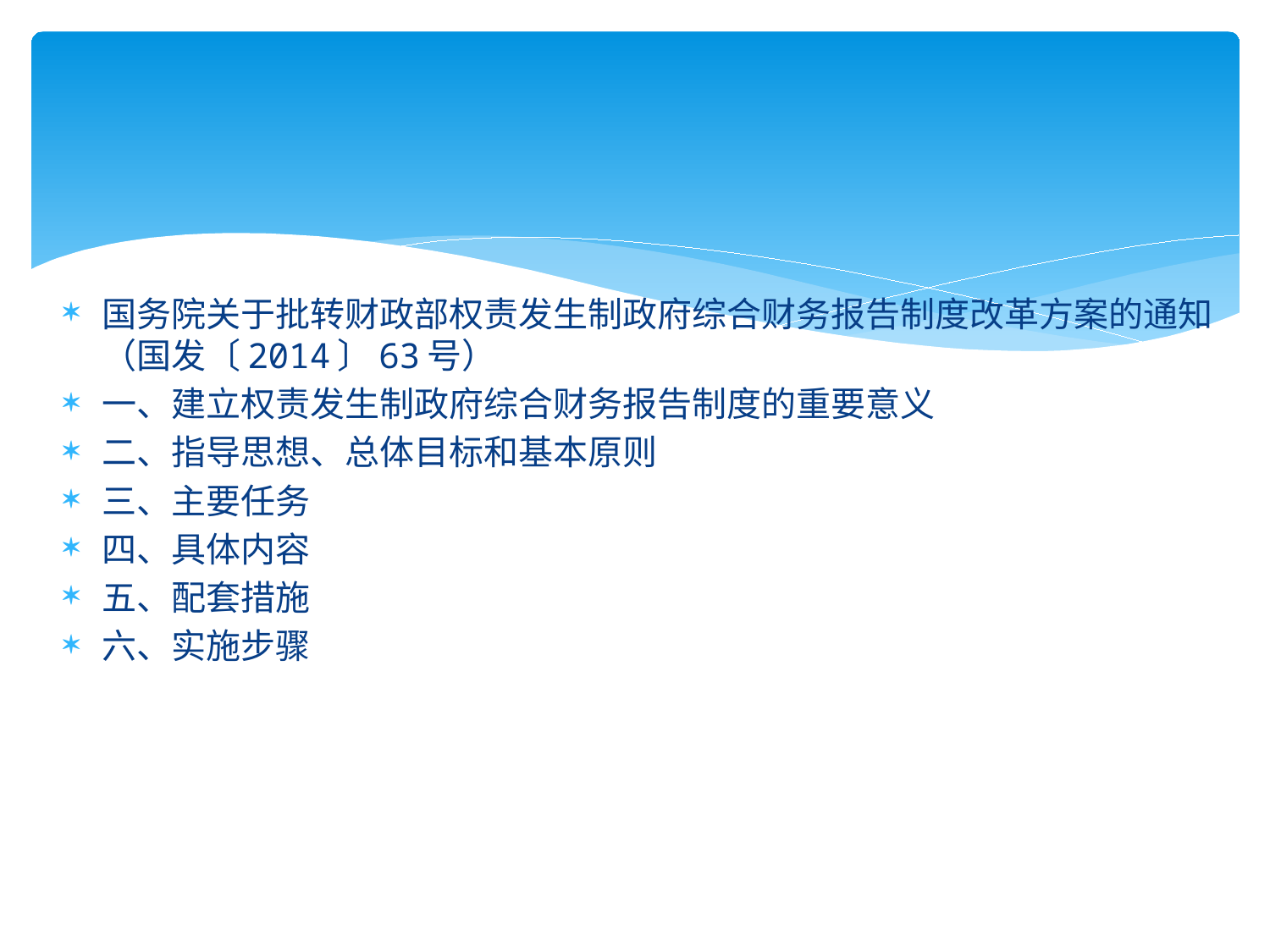

#
国务院关于批转财政部权责发生制政府综合财务报告制度改革方案的通知（国发〔2014〕63号）
一、建立权责发生制政府综合财务报告制度的重要意义
二、指导思想、总体目标和基本原则
三、主要任务
四、具体内容
五、配套措施
六、实施步骤